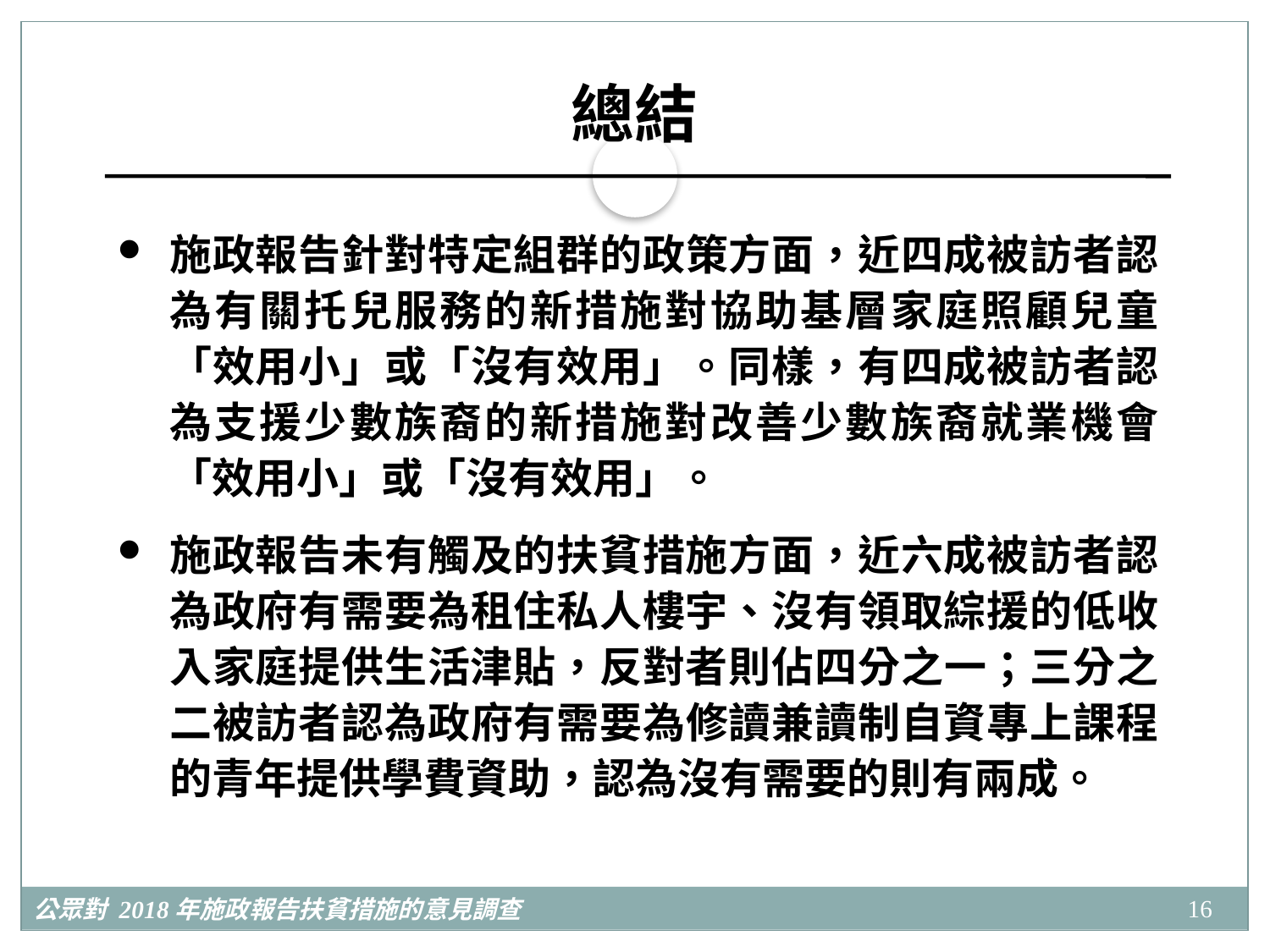

# 總結

施政報告針對特定組群的政策方面，近四成被訪者認為有關托兒服務的新措施對協助基層家庭照顧兒童「效用小」或「沒有效用」。同樣，有四成被訪者認為支援少數族裔的新措施對改善少數族裔就業機會「效用小」或「沒有效用」。
施政報告未有觸及的扶貧措施方面，近六成被訪者認為政府有需要為租住私人樓宇、沒有領取綜援的低收入家庭提供生活津貼，反對者則佔四分之一；三分之二被訪者認為政府有需要為修讀兼讀制自資專上課程的青年提供學費資助，認為沒有需要的則有兩成。